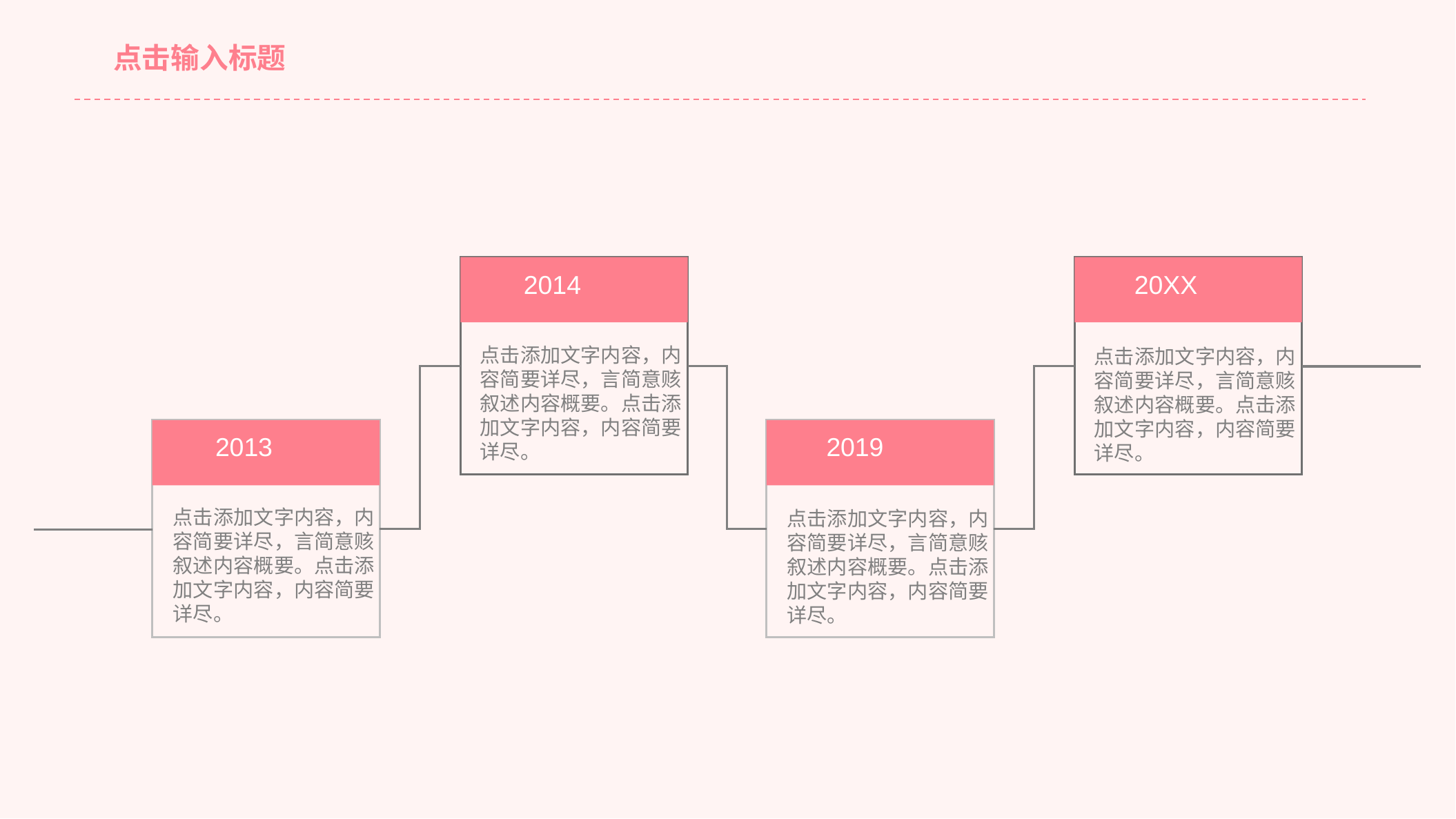

点击输入标题
#

2014
20XX
点击添加文字内容，内
容简要详尽，言简意赅
叙述内容概要。点击添
加文字内容，内容简要
详尽。
点击添加文字内容，内
容简要详尽，言简意赅
叙述内容概要。点击添
加文字内容，内容简要
详尽。

2013
2019
点击添加文字内容，内
容简要详尽，言简意赅
叙述内容概要。点击添
加文字内容，内容简要
详尽。
点击添加文字内容，内
容简要详尽，言简意赅
叙述内容概要。点击添
加文字内容，内容简要
详尽。